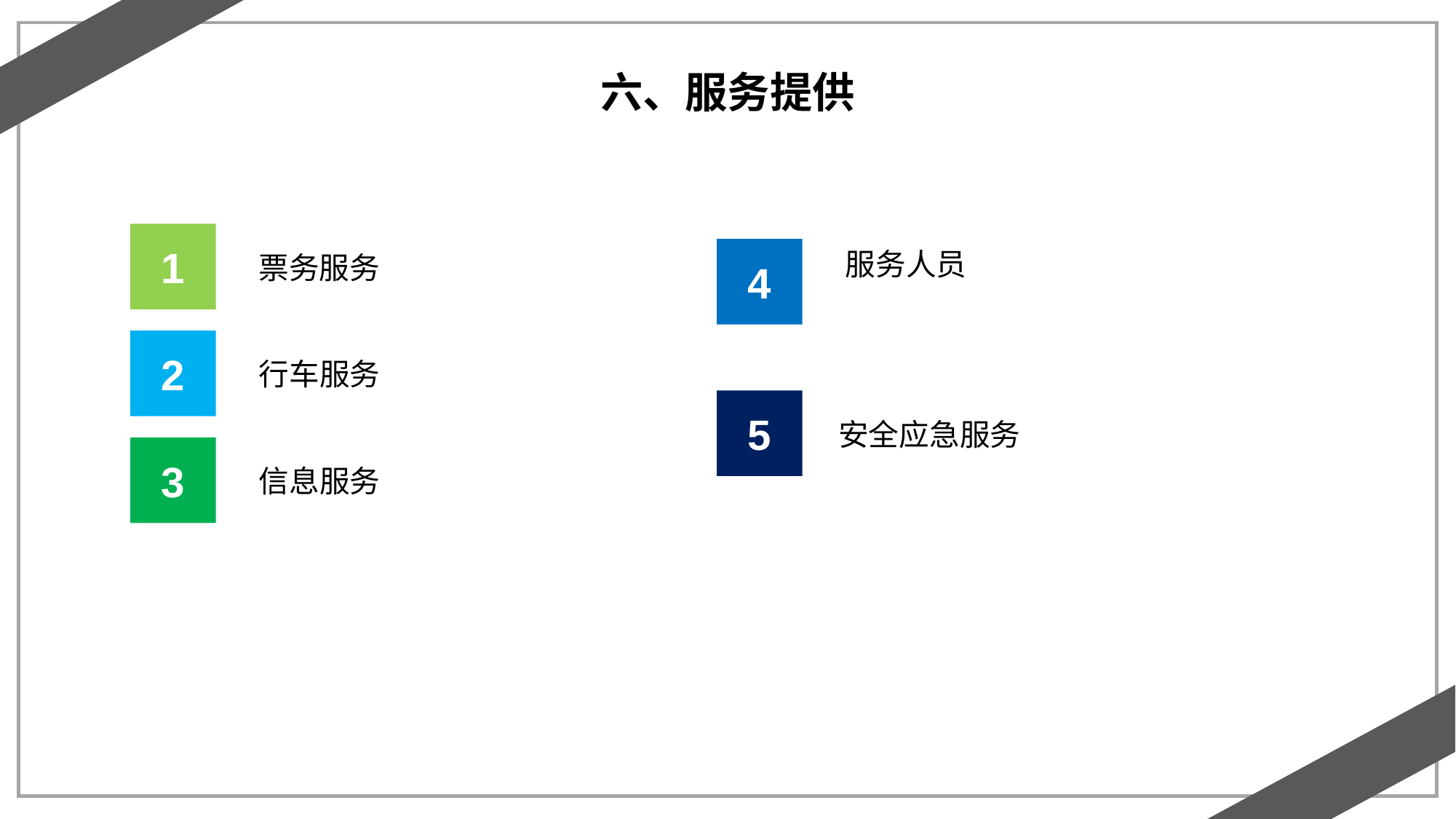

六、服务提供
1
4
服务人员
票务服务
2
行车服务
5
安全应急服务
3
信息服务